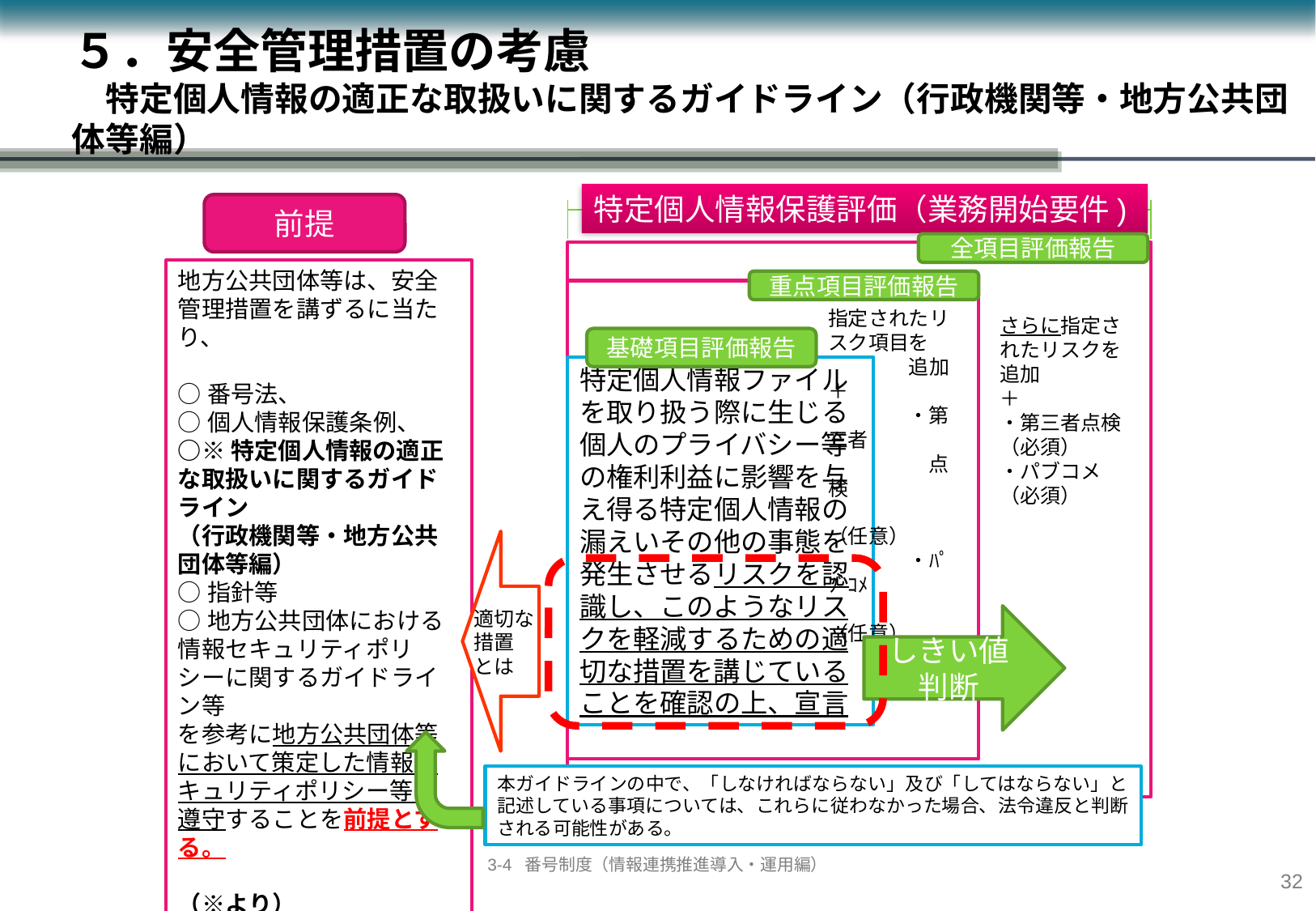

５．安全管理措置の考慮
　特定個人情報の適正な取扱いに関するガイドライン（行政機関等・地方公共団体等編）
特定個人情報保護評価（業務開始要件)
前提
全項目評価報告
う
地方公共団体等は、安全管理措置を講ずるに当たり、

○番号法、
○個人情報保護条例、
○※特定個人情報の適正な取扱いに関するガイドライン
（行政機関等・地方公共団体等編）
○指針等
○地方公共団体における情報セキュリティポリシーに関するガイドライン等
を参考に地方公共団体等において策定した情報セキュリティポリシー等を遵守することを前提とする。

（※より）
重点項目評価報告

指定されたリスク項目を
　　　　追加＋
　　　　・第三者
　　　　　点検
　　　　　（任意）
　　　　・ﾊﾟﾌﾞｺﾒ
　　　　　（任意）
さらに指定されたリスクを追加
＋
・第三者点検（必須）
・パブコメ
（必須）
基礎項目評価報告
特定個人情報ファイルを取り扱う際に生じる個人のプライバシー等の権利利益に影響を与え得る特定個人情報の漏えいその他の事態を発生させるリスクを認識し、このようなリスクを軽減するための適切な措置を講じていることを確認の上、宣言

適切な
措置
とは
しきい値
判断

本ガイドラインの中で、「しなければならない」及び「してはならない」と記述している事項については、これらに従わなかった場合、法令違反と判断される可能性がある。
32
3-4  番号制度（情報連携推進導入・運用編）